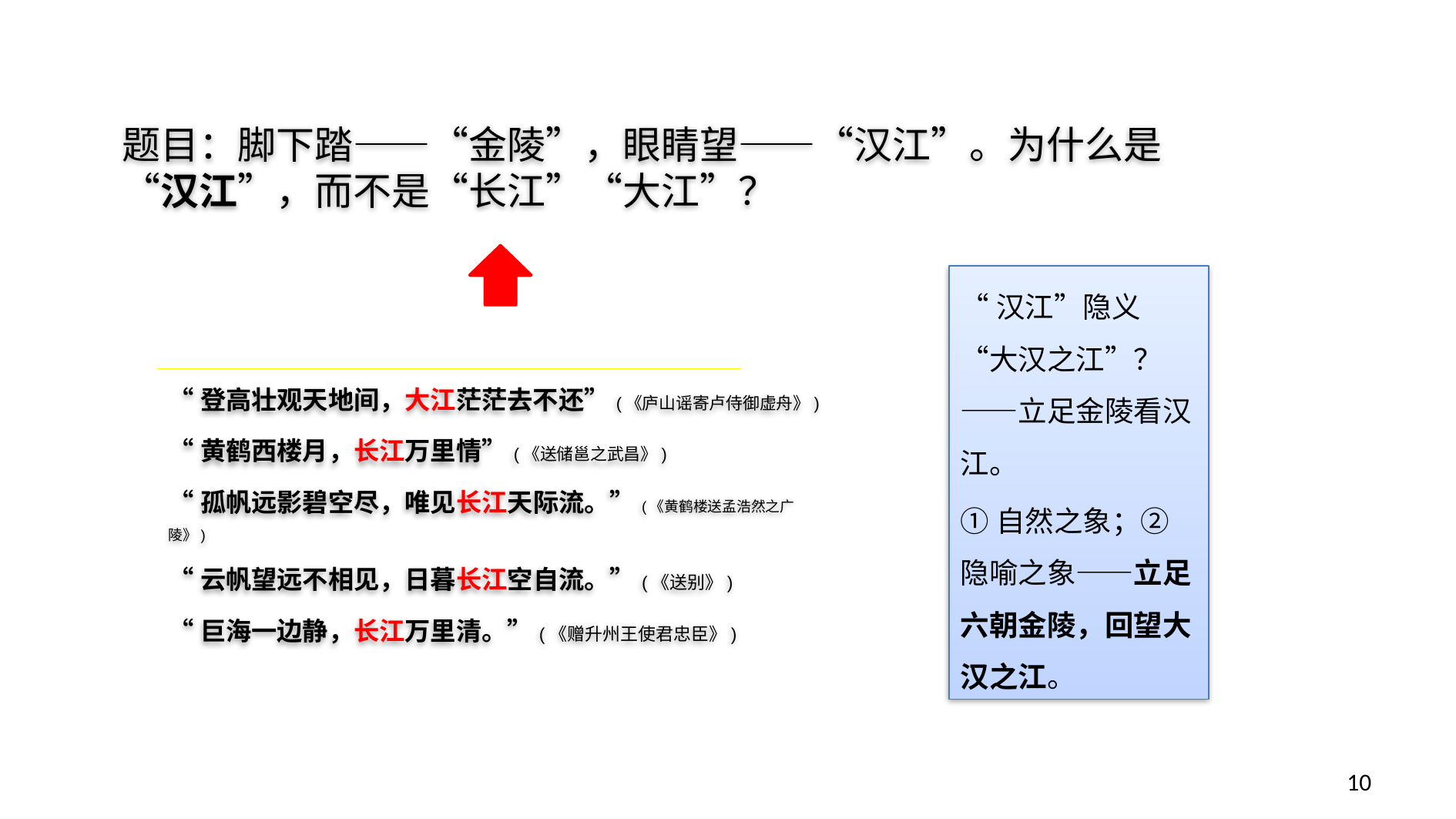

题目：脚下踏——“金陵”，眼睛望——“汉江”。为什么是“汉江”，而不是“长江”“大江”？

“汉江”隐义“大汉之江”？——立足金陵看汉江。
①自然之象；②隐喻之象——立足六朝金陵，回望大汉之江。
“登高壮观天地间，大江茫茫去不还”(《庐山谣寄卢侍御虚舟》)
“黄鹤西楼月，长江万里情”(《送储邕之武昌》)
“孤帆远影碧空尽，唯见长江天际流。”(《黄鹤楼送孟浩然之广陵》)
“云帆望远不相见，日暮长江空自流。”(《送别》)
“巨海一边静，长江万里清。”(《赠升州王使君忠臣》)
10